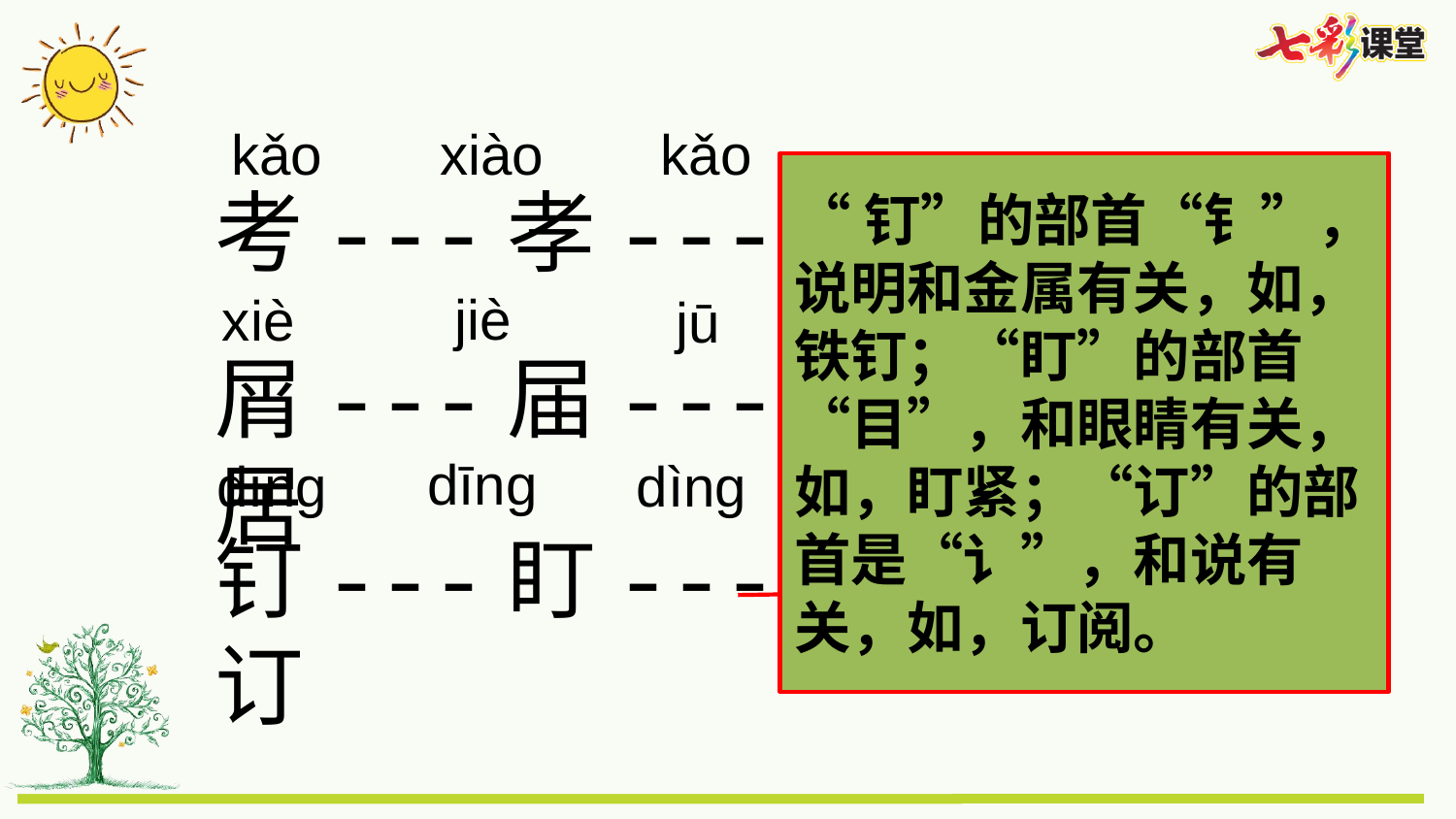

kǎo
xiào
kǎo
“钉”的部首“钅”，说明和金属有关，如，铁钉；“盯”的部首“目”，和眼睛有关，如，盯紧；“订”的部首是“讠”，和说有关，如，订阅。
考---孝---拷
jiè
xiè
jū
屑---届---居
dīng
dìng
dīng
钉---盯---订